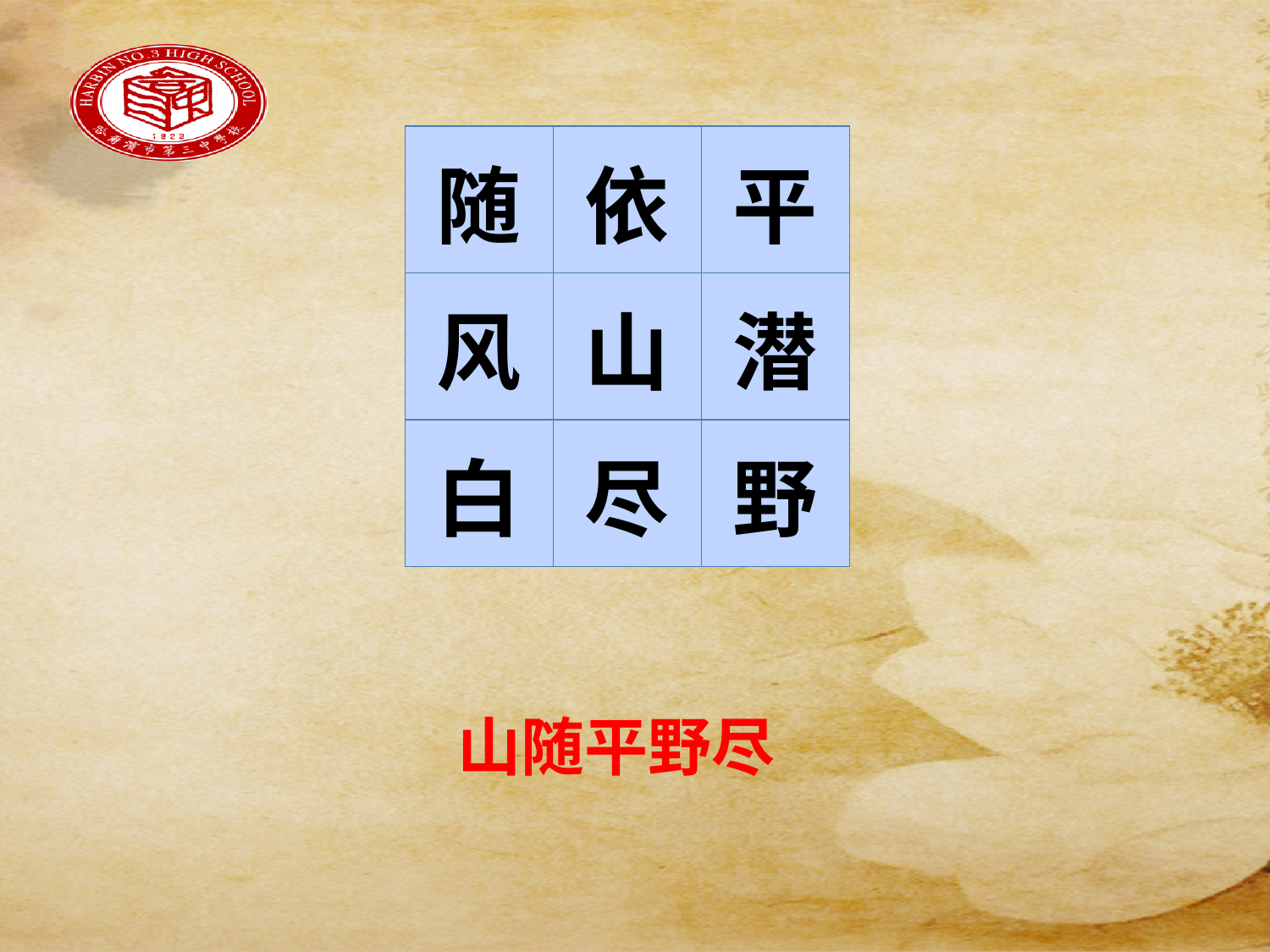

#
| 随 | 依 | 平 |
| --- | --- | --- |
| 风 | 山 | 潜 |
| 白 | 尽 | 野 |
山随平野尽